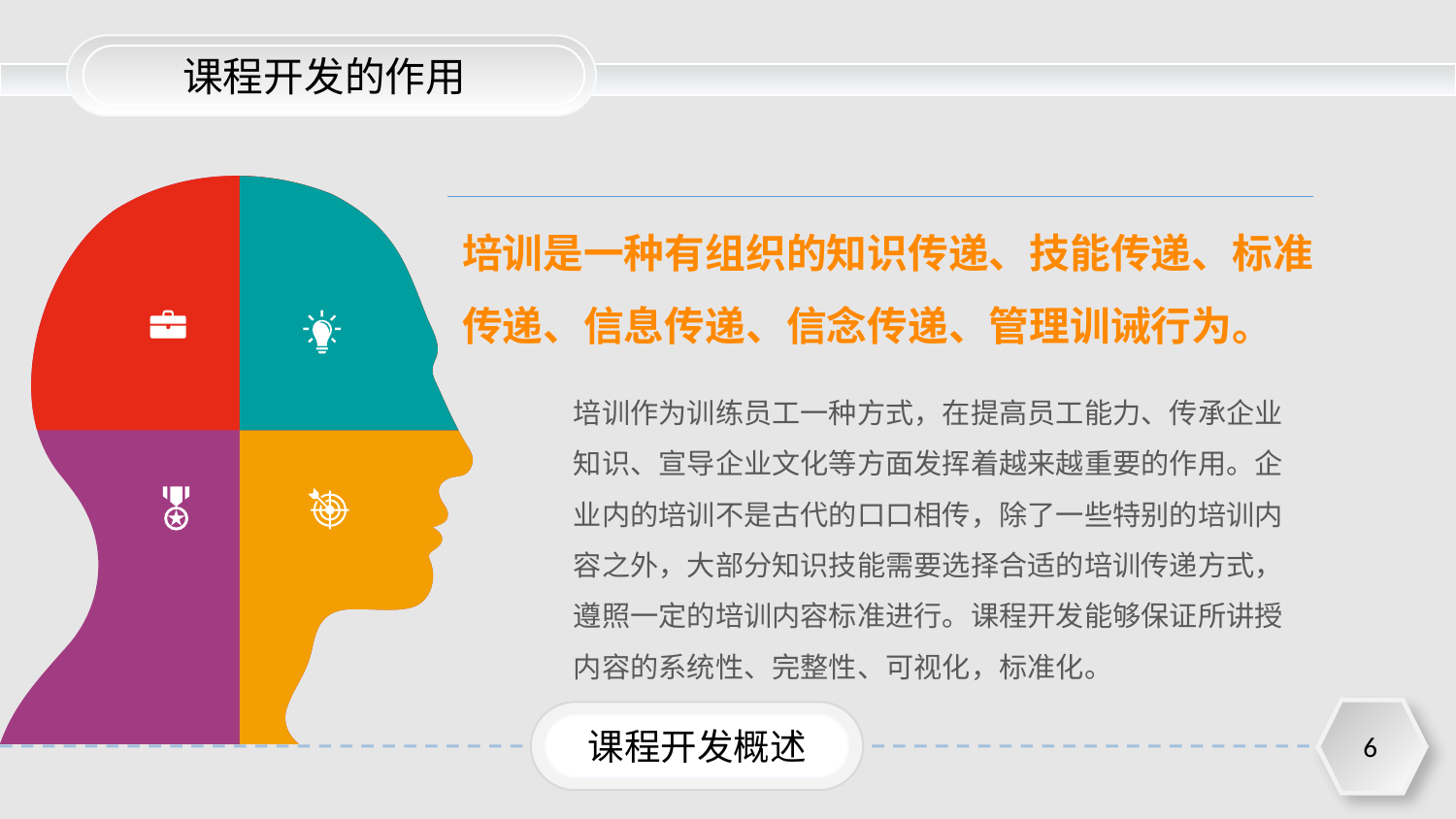

课程开发的作用

培训是一种有组织的知识传递、技能传递、标准传递、信息传递、信念传递、管理训诫行为。
培训作为训练员工一种方式，在提高员工能力、传承企业知识、宣导企业文化等方面发挥着越来越重要的作用。企业内的培训不是古代的口口相传，除了一些特别的培训内容之外，大部分知识技能需要选择合适的培训传递方式，遵照一定的培训内容标准进行。课程开发能够保证所讲授内容的系统性、完整性、可视化，标准化。
课程开发概述